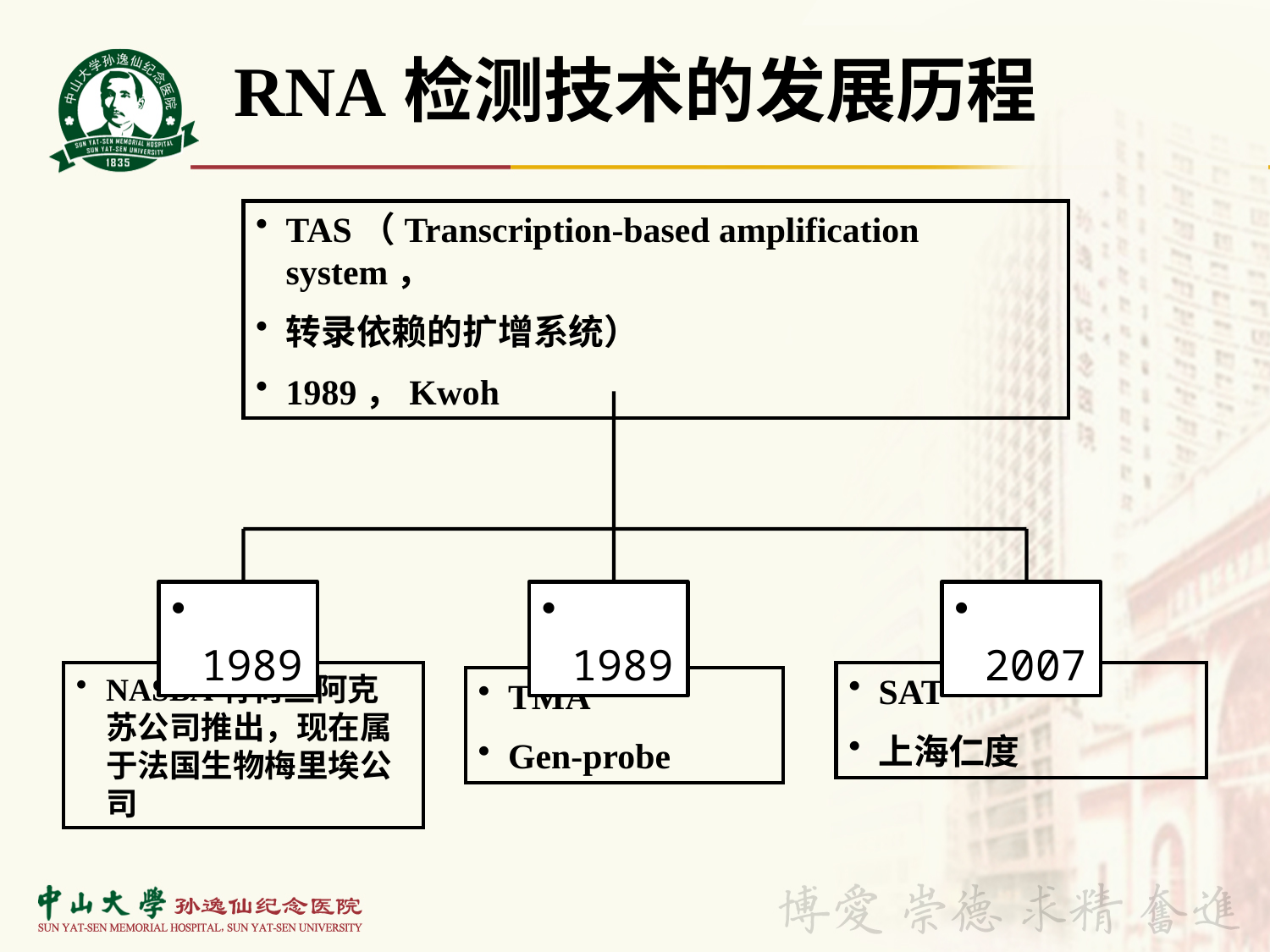

RNA检测技术的发展历程
TAS（Transcription-based amplification system，
转录依赖的扩增系统）
1989，Kwoh

NASBA有荷兰阿克苏公司推出，现在属于法国生物梅里埃公司
SAT
上海仁度
TMA
Gen-probe
 1989
 1989
 2007